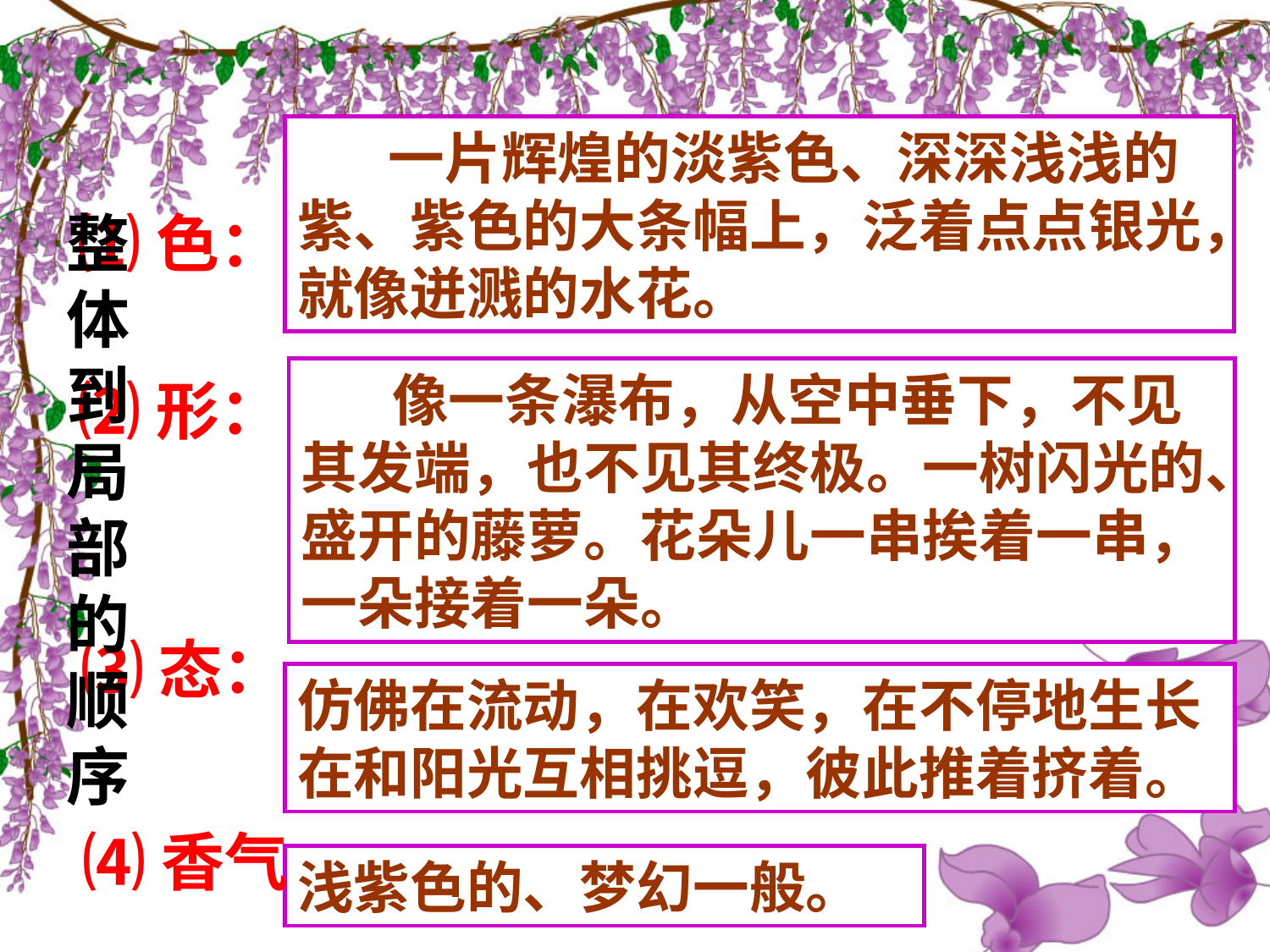

#
      一片辉煌的淡紫色、深深浅浅的紫、紫色的大条幅上，泛着点点银光，就像迸溅的水花。
整体到局部的顺序
⑴色：
      像一条瀑布，从空中垂下，不见其发端，也不见其终极。一树闪光的、盛开的藤萝。花朵儿一串挨着一串，一朵接着一朵。
⑵形：
⑶态：
仿佛在流动，在欢笑，在不停地生长在和阳光互相挑逗，彼此推着挤着。
⑷香气
浅紫色的、梦幻一般。